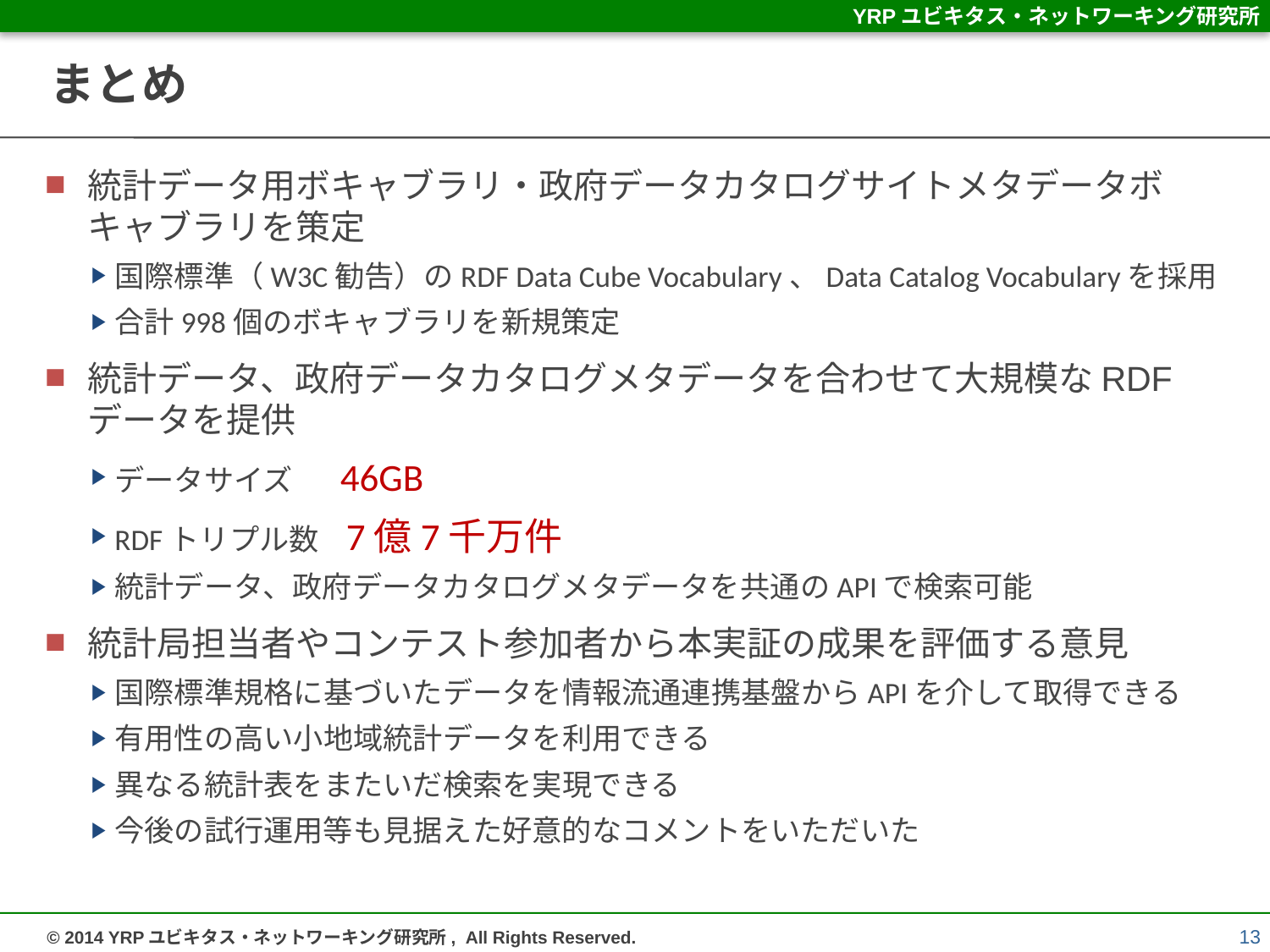

# まとめ
統計データ用ボキャブラリ・政府データカタログサイトメタデータボキャブラリを策定
国際標準（W3C勧告）のRDF Data Cube Vocabulary、Data Catalog Vocabularyを採用
合計998個のボキャブラリを新規策定
統計データ、政府データカタログメタデータを合わせて大規模なRDFデータを提供
データサイズ      46GB
RDFトリプル数   7億7千万件
統計データ、政府データカタログメタデータを共通のAPIで検索可能
統計局担当者やコンテスト参加者から本実証の成果を評価する意見
国際標準規格に基づいたデータを情報流通連携基盤からAPIを介して取得できる
有用性の高い小地域統計データを利用できる
異なる統計表をまたいだ検索を実現できる
今後の試行運用等も見据えた好意的なコメントをいただいた
13